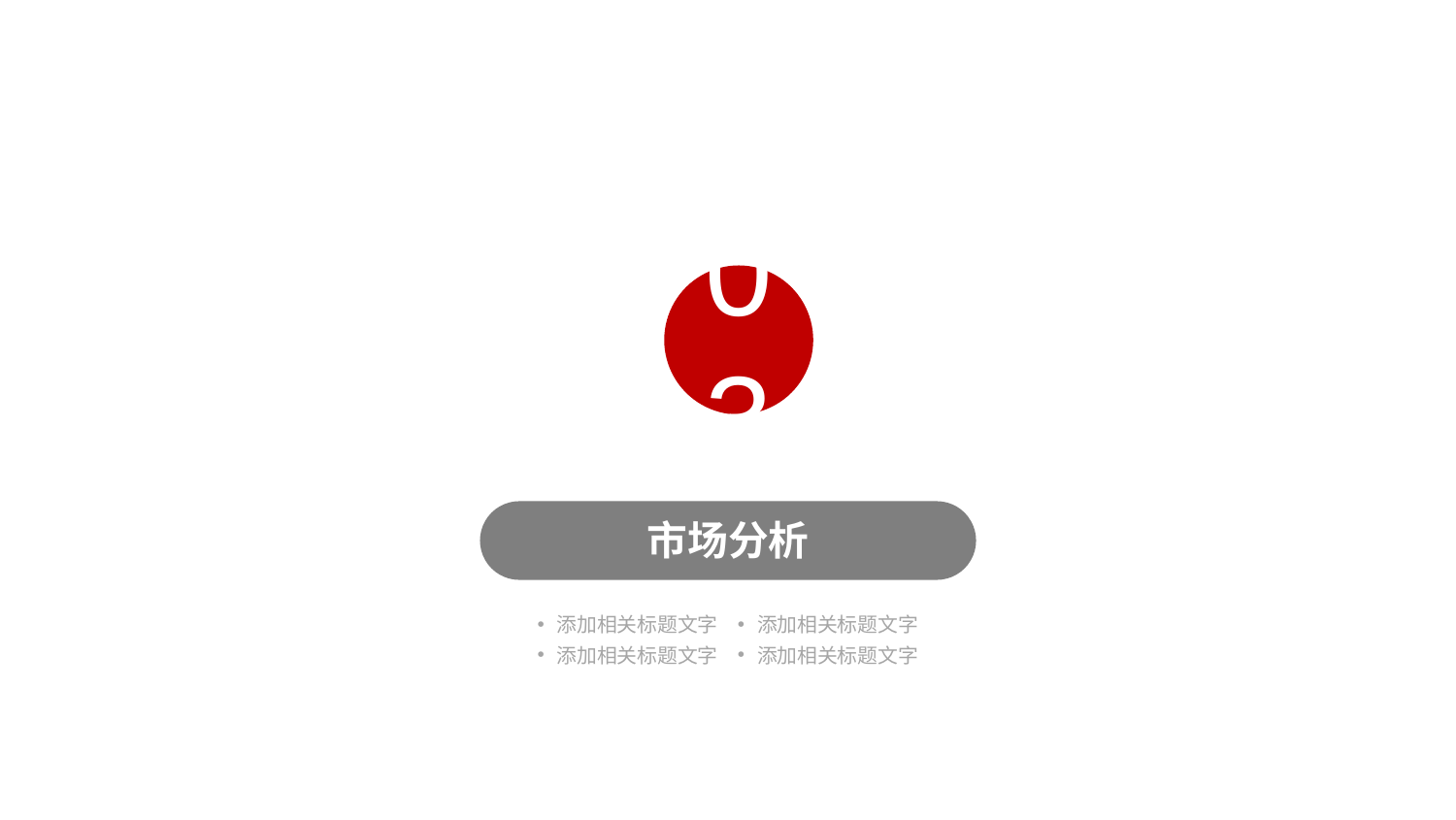

03

市场分析
添加相关标题文字
添加相关标题文字
添加相关标题文字
添加相关标题文字